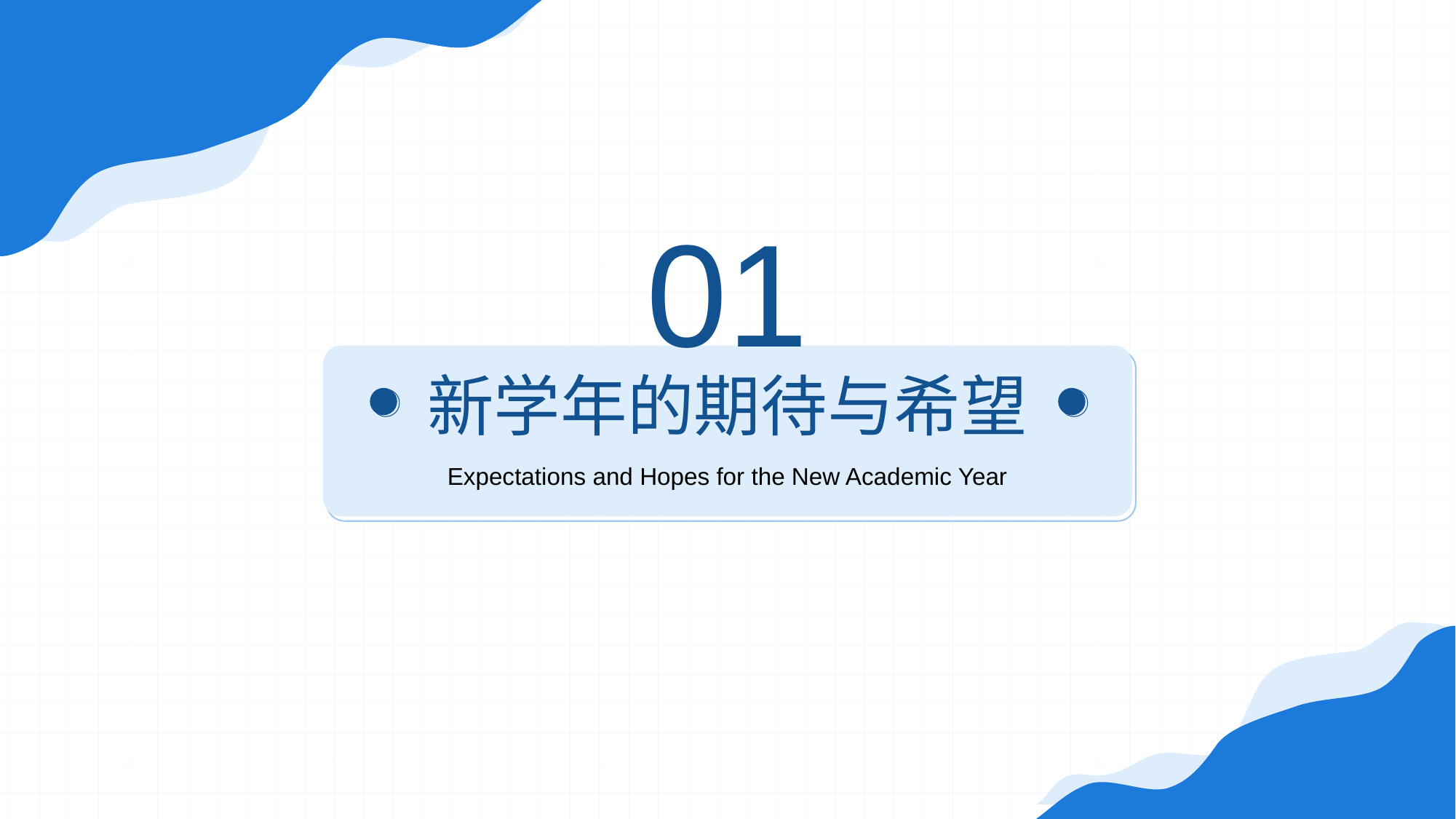

01
# 新学年的期待与希望
Expectations and Hopes for the New Academic Year